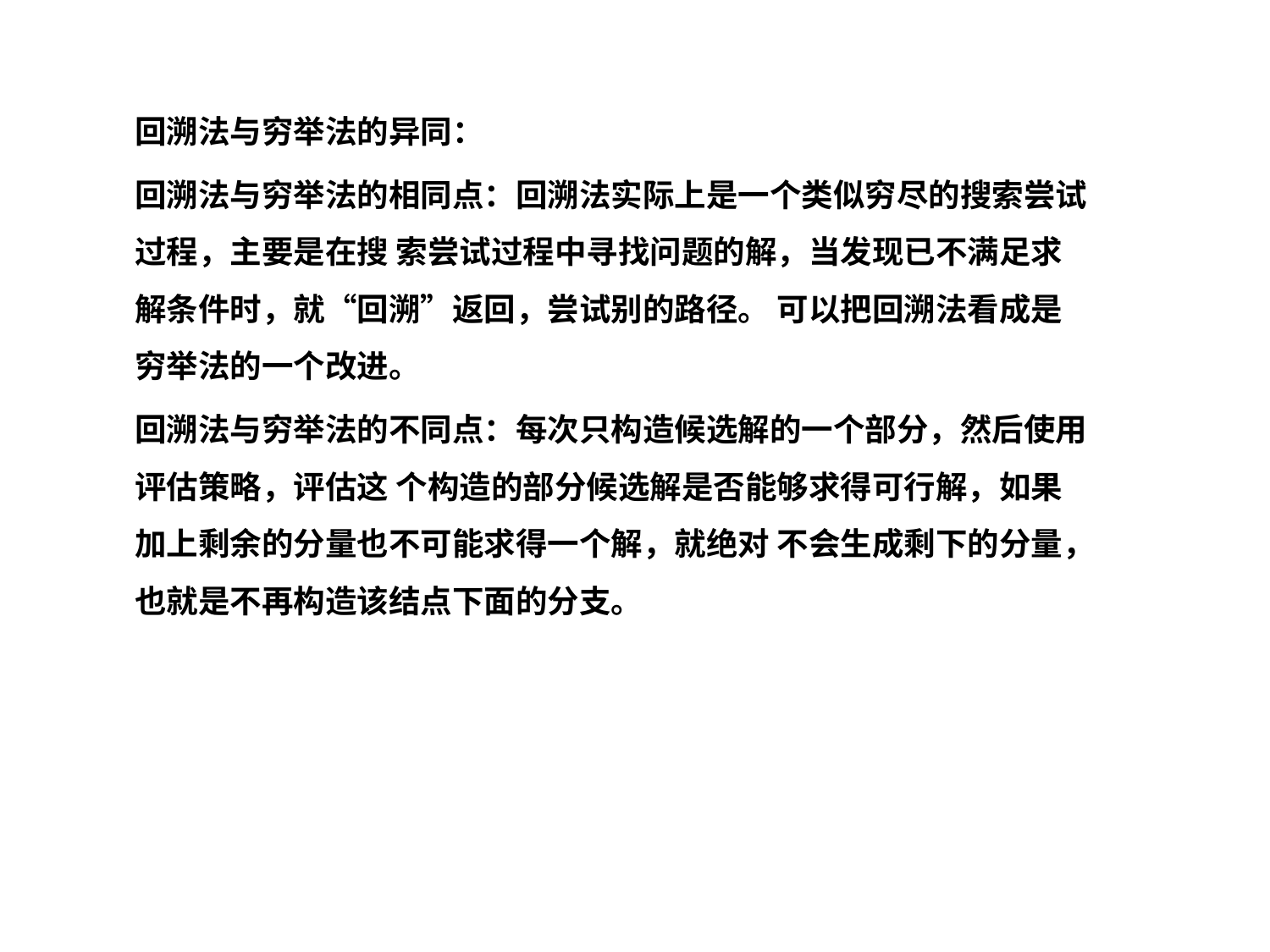

回溯法与穷举法的异同：
回溯法与穷举法的相同点：回溯法实际上是一个类似穷尽的搜索尝试过程，主要是在搜 索尝试过程中寻找问题的解，当发现已不满足求解条件时，就“回溯”返回，尝试别的路径。 可以把回溯法看成是穷举法的一个改进。
回溯法与穷举法的不同点：每次只构造候选解的一个部分，然后使用评估策略，评估这 个构造的部分候选解是否能够求得可行解，如果加上剩余的分量也不可能求得一个解，就绝对 不会生成剩下的分量，也就是不再构造该结点下面的分支。